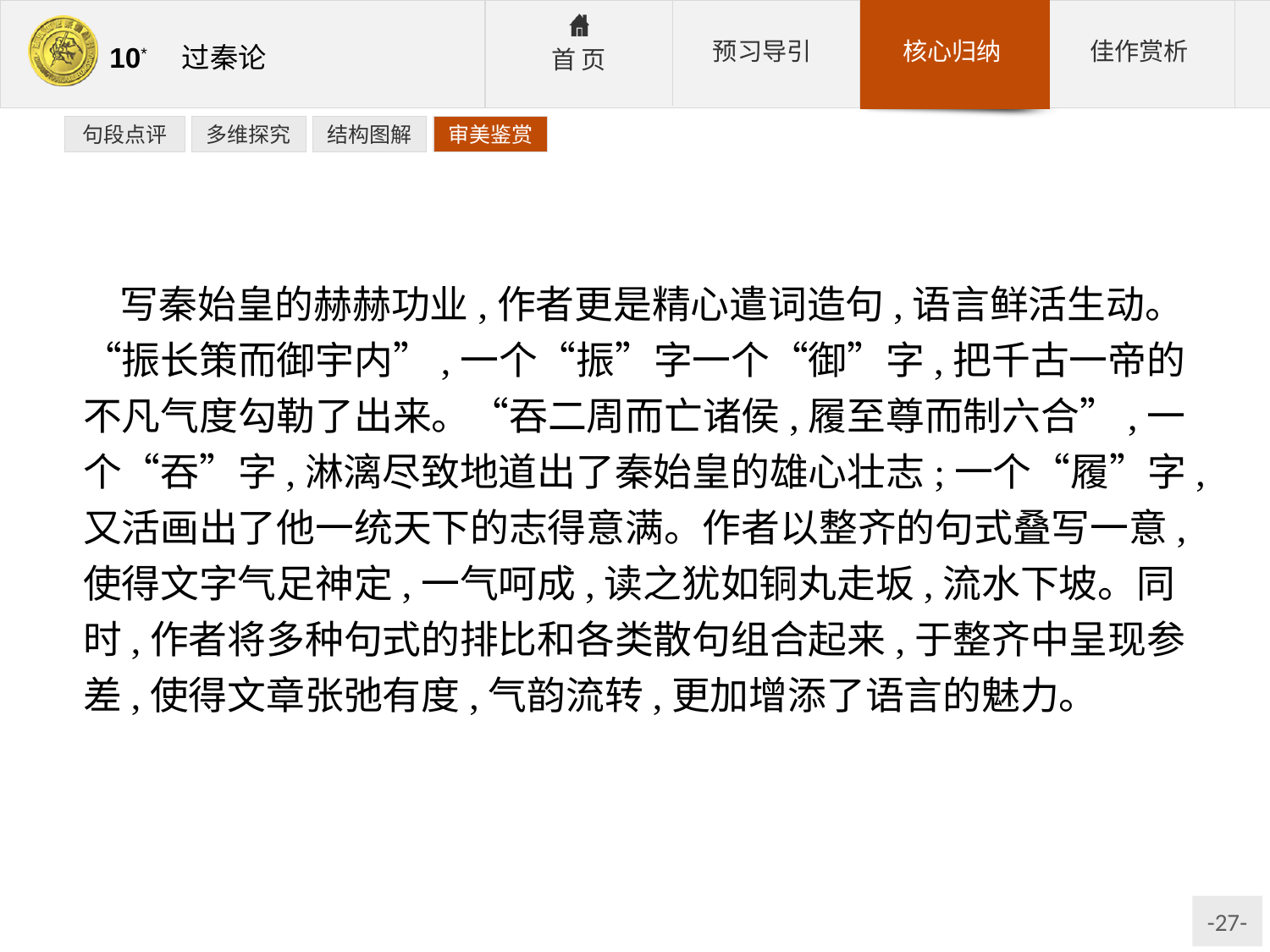

句段点评
多维探究
结构图解
审美鉴赏
写秦始皇的赫赫功业,作者更是精心遣词造句,语言鲜活生动。“振长策而御宇内”,一个“振”字一个“御”字,把千古一帝的不凡气度勾勒了出来。“吞二周而亡诸侯,履至尊而制六合”,一个“吞”字,淋漓尽致地道出了秦始皇的雄心壮志;一个“履”字,又活画出了他一统天下的志得意满。作者以整齐的句式叠写一意,使得文字气足神定,一气呵成,读之犹如铜丸走坂,流水下坡。同时,作者将多种句式的排比和各类散句组合起来,于整齐中呈现参差,使得文章张弛有度,气韵流转,更加增添了语言的魅力。